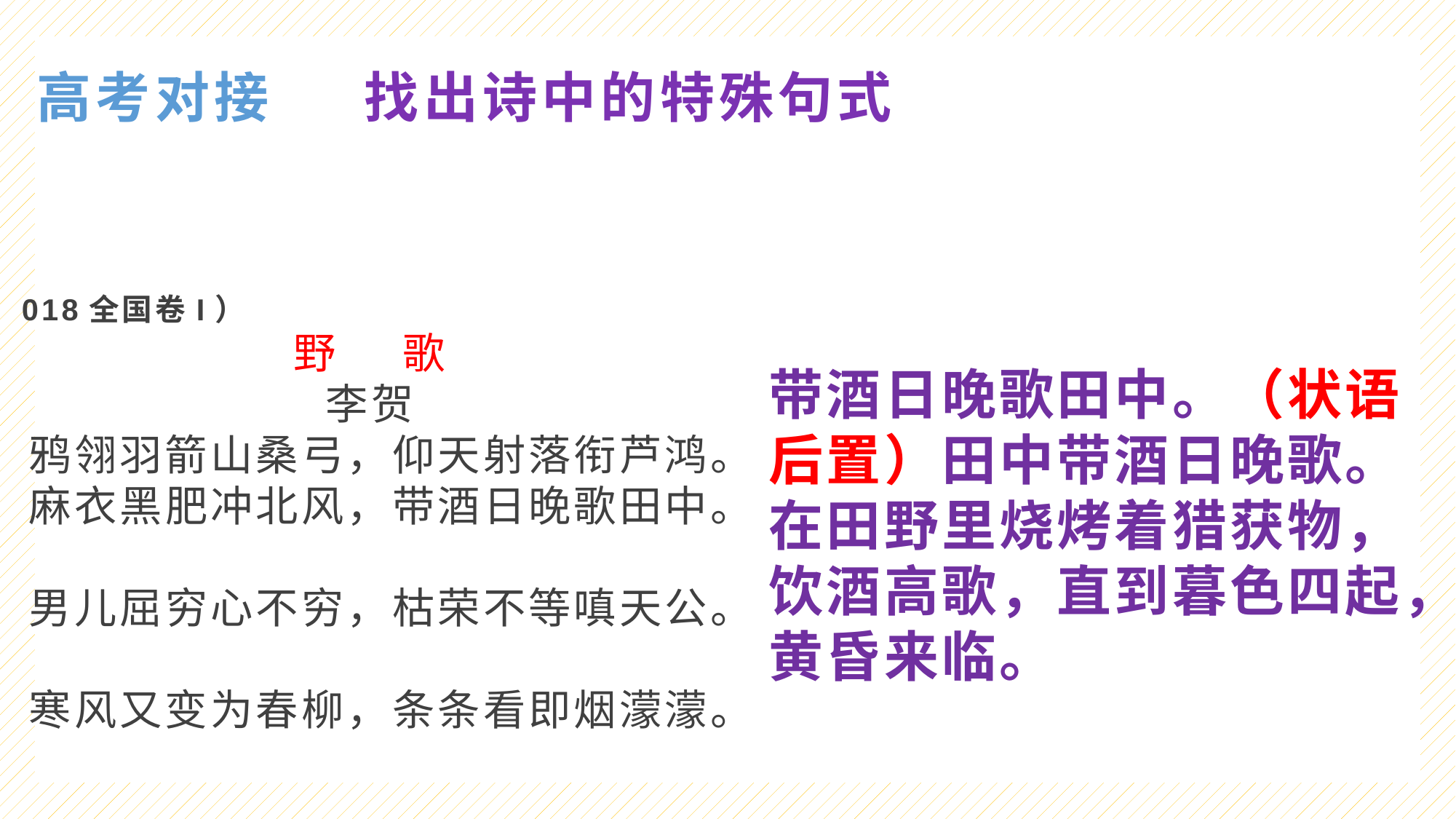

高考对接	找出诗中的特殊句式

018全国卷I）
野	歌
李贺
鸦翎羽箭山桑弓，仰天射落衔芦鸿。
麻衣黑肥冲北风，带酒日晚歌田中。
男儿屈穷心不穷，枯荣不等嗔天公。
寒风又变为春柳，条条看即烟濛濛。
带酒日晚歌田中。（状语后置）田中带酒日晚歌。
在田野里烧烤着猎获物，饮酒高歌，直到暮色四起，黄昏来临。